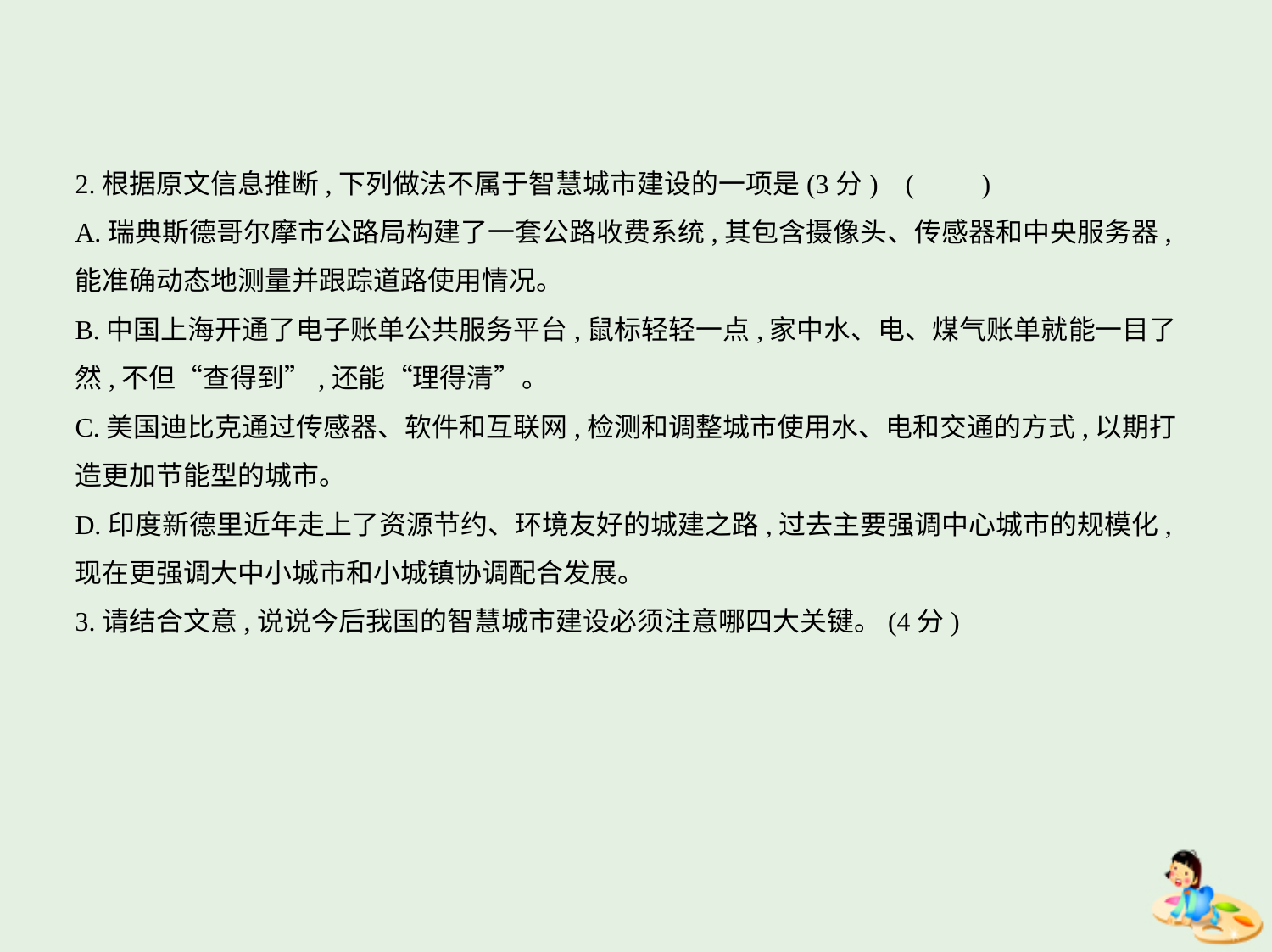

2.根据原文信息推断,下列做法不属于智慧城市建设的一项是(3分) (　　)
A.瑞典斯德哥尔摩市公路局构建了一套公路收费系统,其包含摄像头、传感器和中央服务器,
能准确动态地测量并跟踪道路使用情况。
B.中国上海开通了电子账单公共服务平台,鼠标轻轻一点,家中水、电、煤气账单就能一目了
然,不但“查得到”,还能“理得清”。
C.美国迪比克通过传感器、软件和互联网,检测和调整城市使用水、电和交通的方式,以期打
造更加节能型的城市。
D.印度新德里近年走上了资源节约、环境友好的城建之路,过去主要强调中心城市的规模化,
现在更强调大中小城市和小城镇协调配合发展。
3.请结合文意,说说今后我国的智慧城市建设必须注意哪四大关键。(4分)